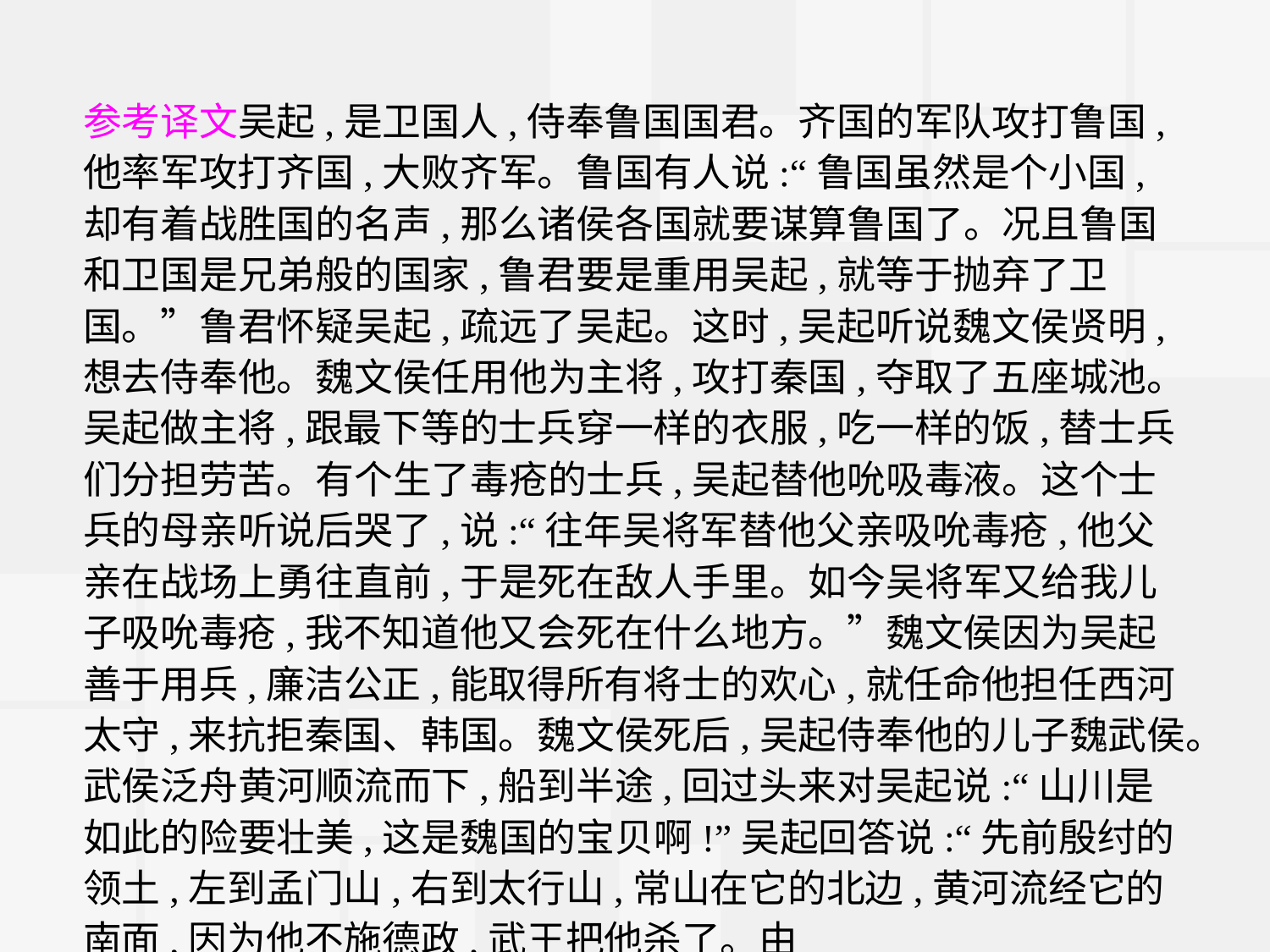

参考译文吴起,是卫国人,侍奉鲁国国君。齐国的军队攻打鲁国,他率军攻打齐国,大败齐军。鲁国有人说:“鲁国虽然是个小国,却有着战胜国的名声,那么诸侯各国就要谋算鲁国了。况且鲁国和卫国是兄弟般的国家,鲁君要是重用吴起,就等于抛弃了卫国。”鲁君怀疑吴起,疏远了吴起。这时,吴起听说魏文侯贤明,想去侍奉他。魏文侯任用他为主将,攻打秦国,夺取了五座城池。吴起做主将,跟最下等的士兵穿一样的衣服,吃一样的饭,替士兵们分担劳苦。有个生了毒疮的士兵,吴起替他吮吸毒液。这个士兵的母亲听说后哭了,说:“往年吴将军替他父亲吸吮毒疮,他父亲在战场上勇往直前,于是死在敌人手里。如今吴将军又给我儿子吸吮毒疮,我不知道他又会死在什么地方。”魏文侯因为吴起善于用兵,廉洁公正,能取得所有将士的欢心,就任命他担任西河太守,来抗拒秦国、韩国。魏文侯死后,吴起侍奉他的儿子魏武侯。武侯泛舟黄河顺流而下,船到半途,回过头来对吴起说:“山川是如此的险要壮美,这是魏国的宝贝啊!”吴起回答说:“先前殷纣的领土,左到孟门山,右到太行山,常山在它的北边,黄河流经它的南面,因为他不施德政,武王把他杀了。由